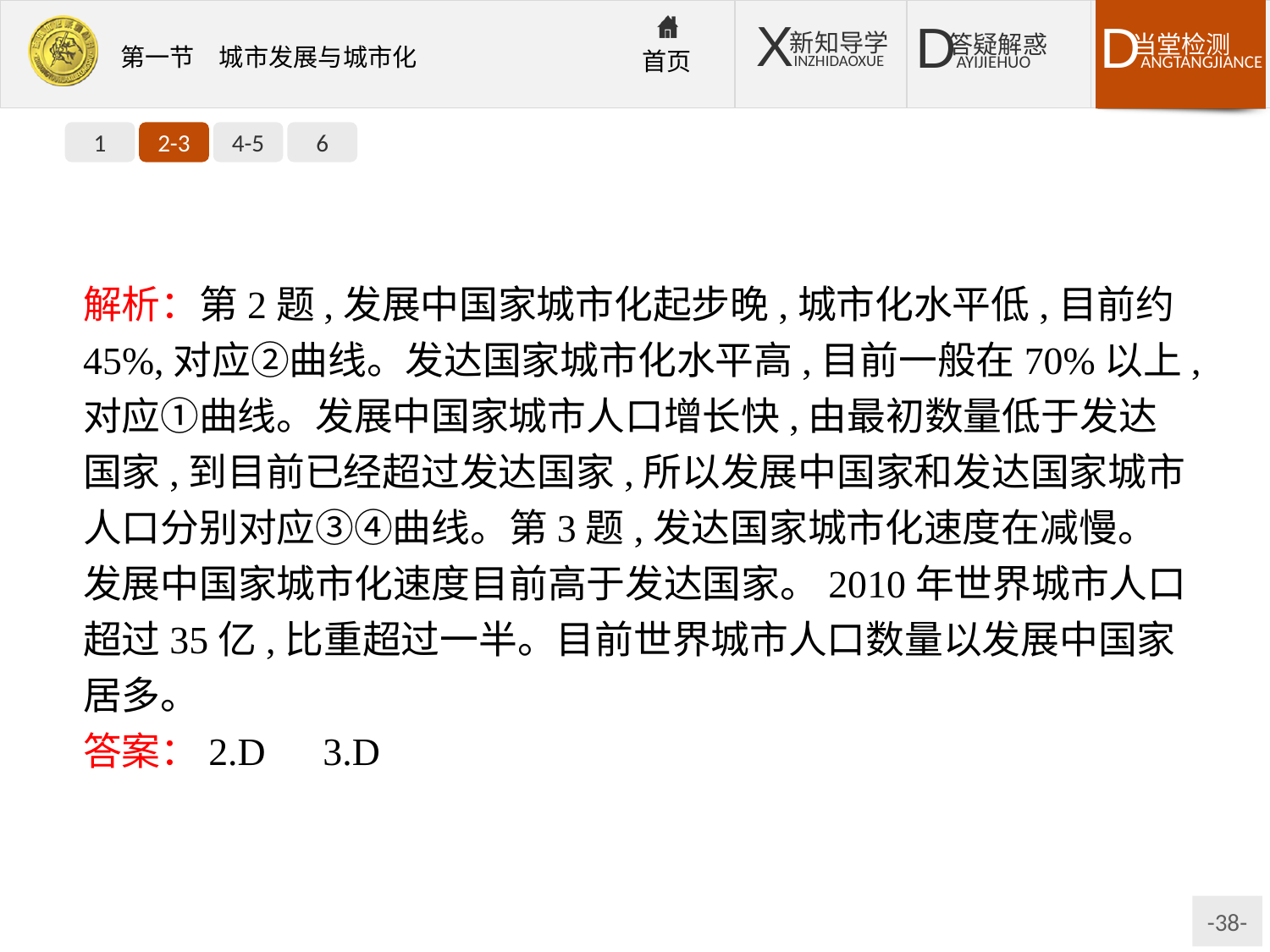

1
2-3
4-5
6
解析：第2题,发展中国家城市化起步晚,城市化水平低,目前约45%,对应②曲线。发达国家城市化水平高,目前一般在70%以上,对应①曲线。发展中国家城市人口增长快,由最初数量低于发达国家,到目前已经超过发达国家,所以发展中国家和发达国家城市人口分别对应③④曲线。第3题,发达国家城市化速度在减慢。发展中国家城市化速度目前高于发达国家。2010年世界城市人口超过35亿,比重超过一半。目前世界城市人口数量以发展中国家居多。
答案：2.D　3.D